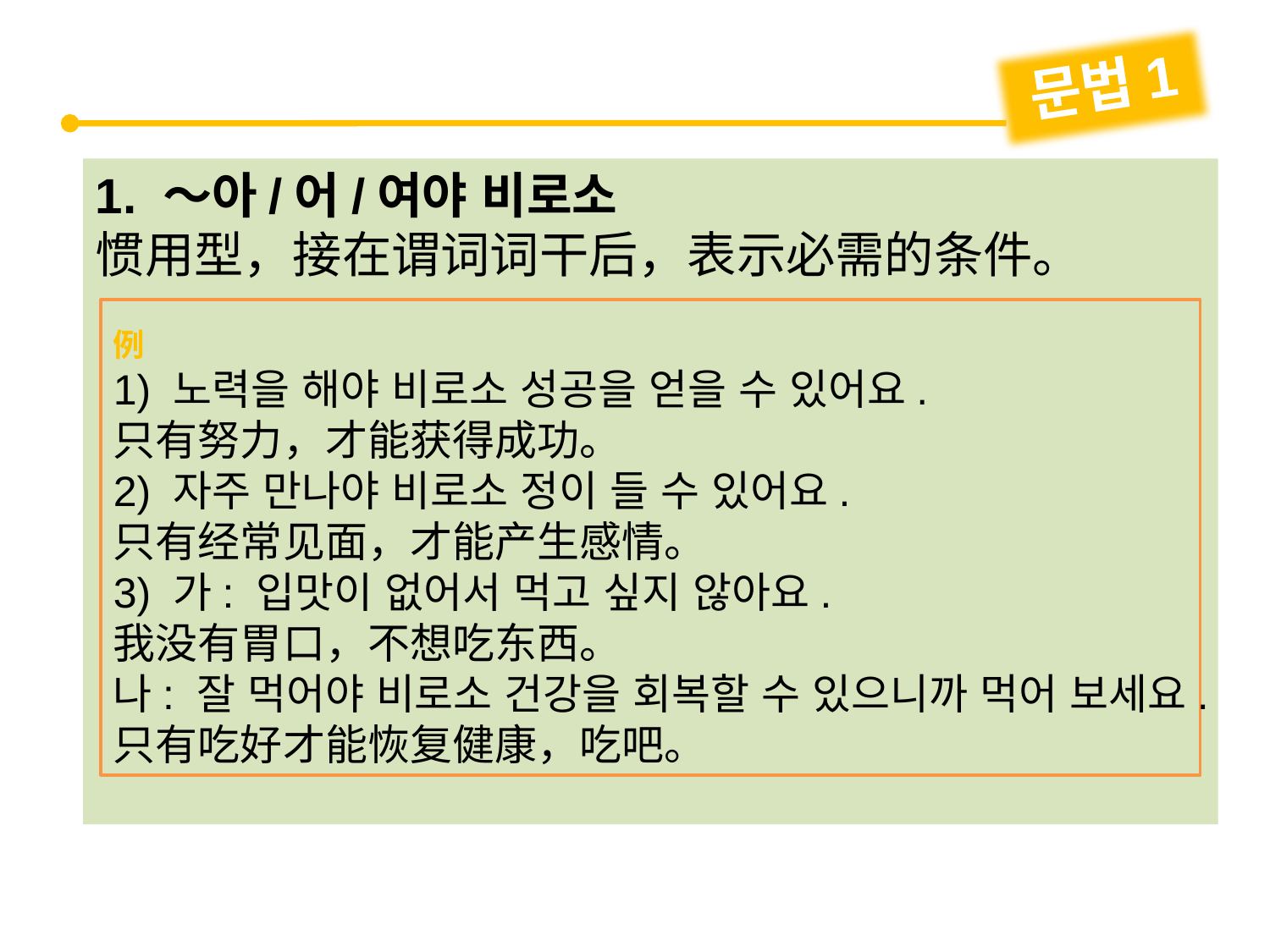

문법1
1. ～아/어/여야 비로소
惯用型，接在谓词词干后，表示必需的条件。

例
1) 노력을 해야 비로소 성공을 얻을 수 있어요.
只有努力，才能获得成功。
2) 자주 만나야 비로소 정이 들 수 있어요.
只有经常见面，才能产生感情。
3) 가: 입맛이 없어서 먹고 싶지 않아요.
我没有胃口，不想吃东西。
나: 잘 먹어야 비로소 건강을 회복할 수 있으니까 먹어 보세요.
只有吃好才能恢复健康，吃吧。